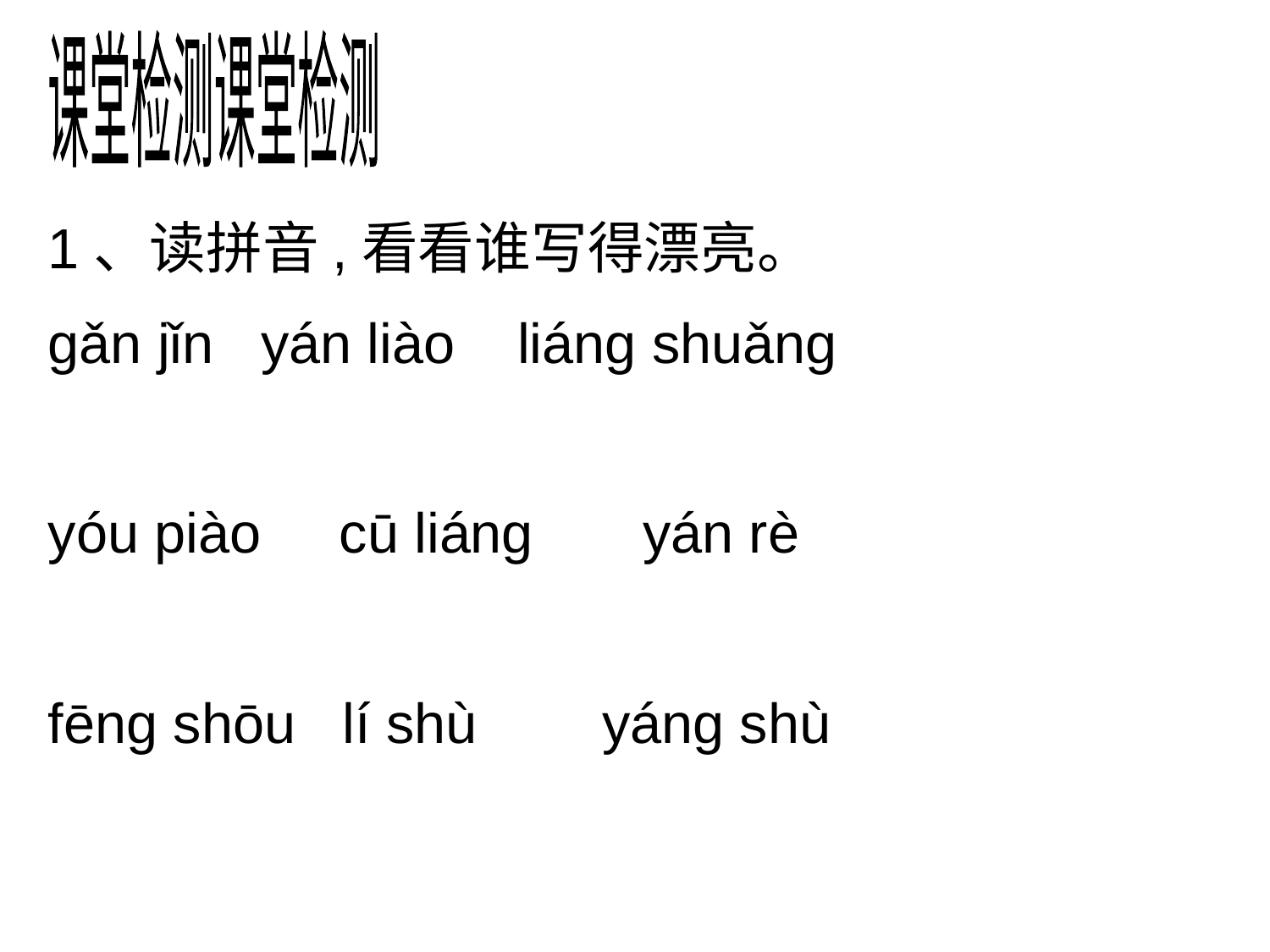

课堂检测课堂检测
1、读拼音,看看谁写得漂亮。
ɡǎn jǐn   yán liào    liánɡ shuǎnɡ

yóu piào     cū liánɡ       yán rè

fēnɡ shōu   lí shù        yánɡ shù